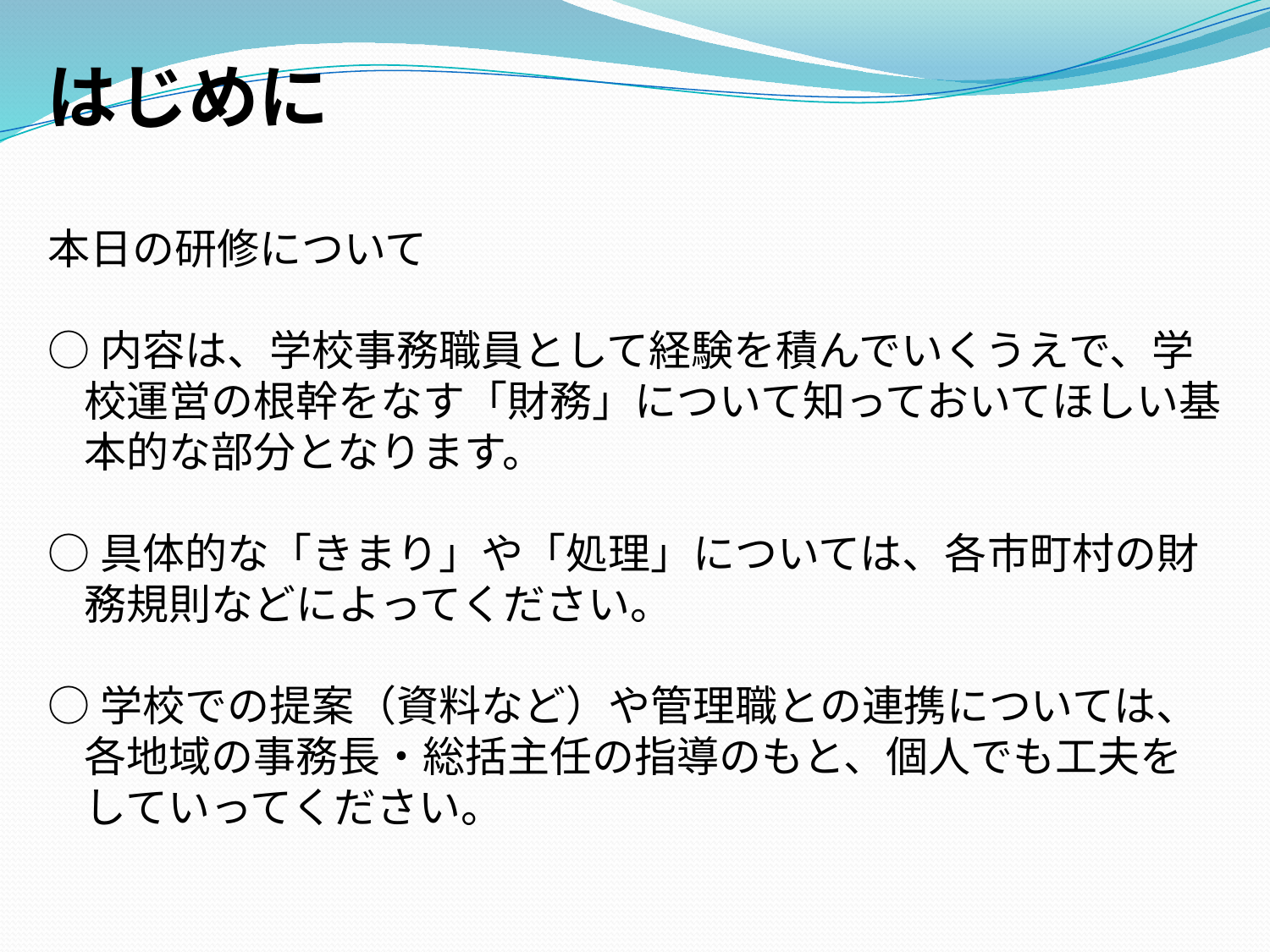

はじめに
本日の研修について

○内容は、学校事務職員として経験を積んでいくうえで、学校運営の根幹をなす「財務」について知っておいてほしい基本的な部分となります。

○具体的な「きまり」や「処理」については、各市町村の財務規則などによってください。

○学校での提案（資料など）や管理職との連携については、各地域の事務長・総括主任の指導のもと、個人でも工夫をしていってください。